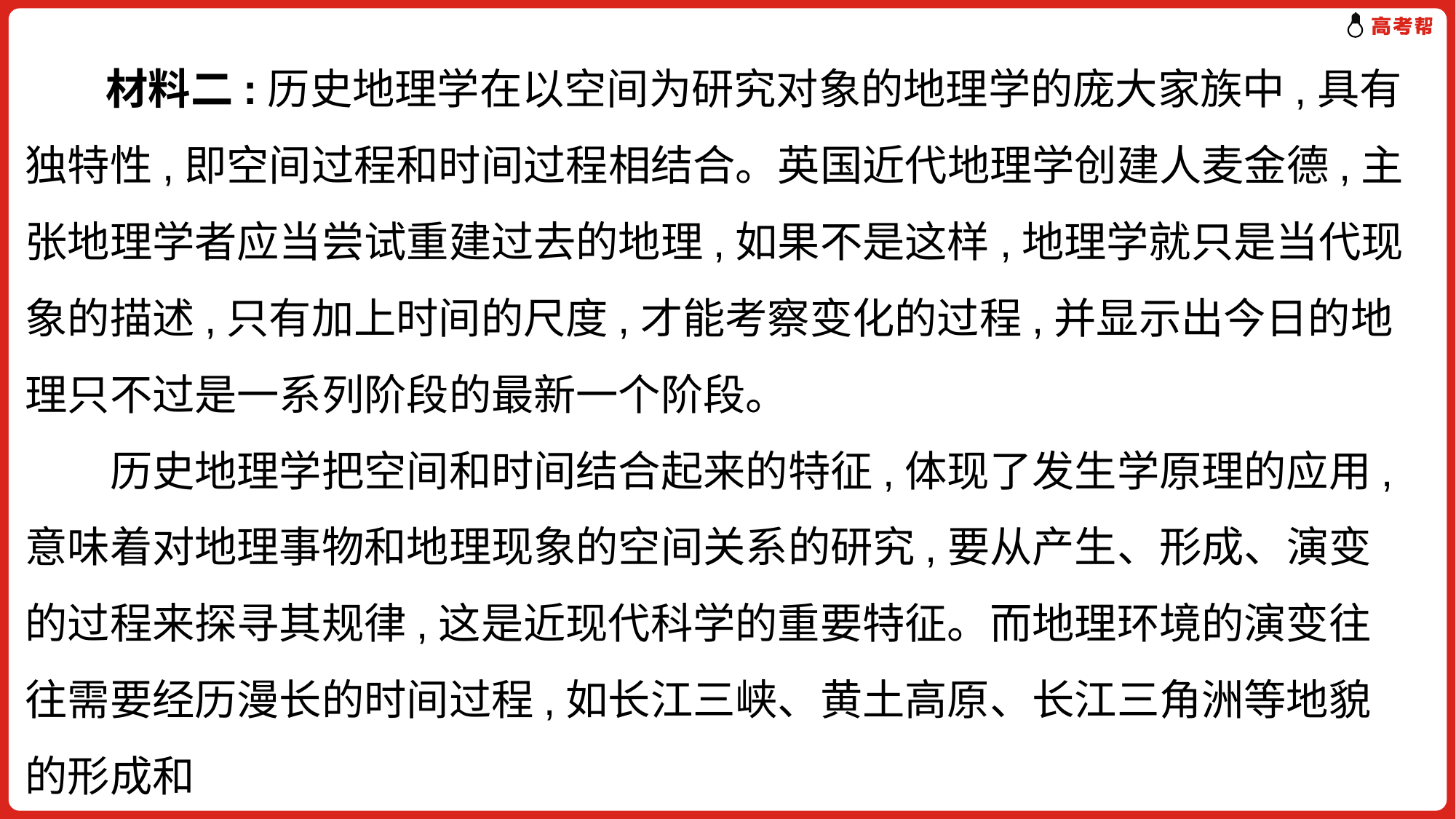

材料二:历史地理学在以空间为研究对象的地理学的庞大家族中,具有独特性,即空间过程和时间过程相结合。英国近代地理学创建人麦金德,主张地理学者应当尝试重建过去的地理,如果不是这样,地理学就只是当代现象的描述,只有加上时间的尺度,才能考察变化的过程,并显示出今日的地理只不过是一系列阶段的最新一个阶段。
　　历史地理学把空间和时间结合起来的特征,体现了发生学原理的应用,意味着对地理事物和地理现象的空间关系的研究,要从产生、形成、演变的过程来探寻其规律,这是近现代科学的重要特征。而地理环境的演变往往需要经历漫长的时间过程,如长江三峡、黄土高原、长江三角洲等地貌的形成和